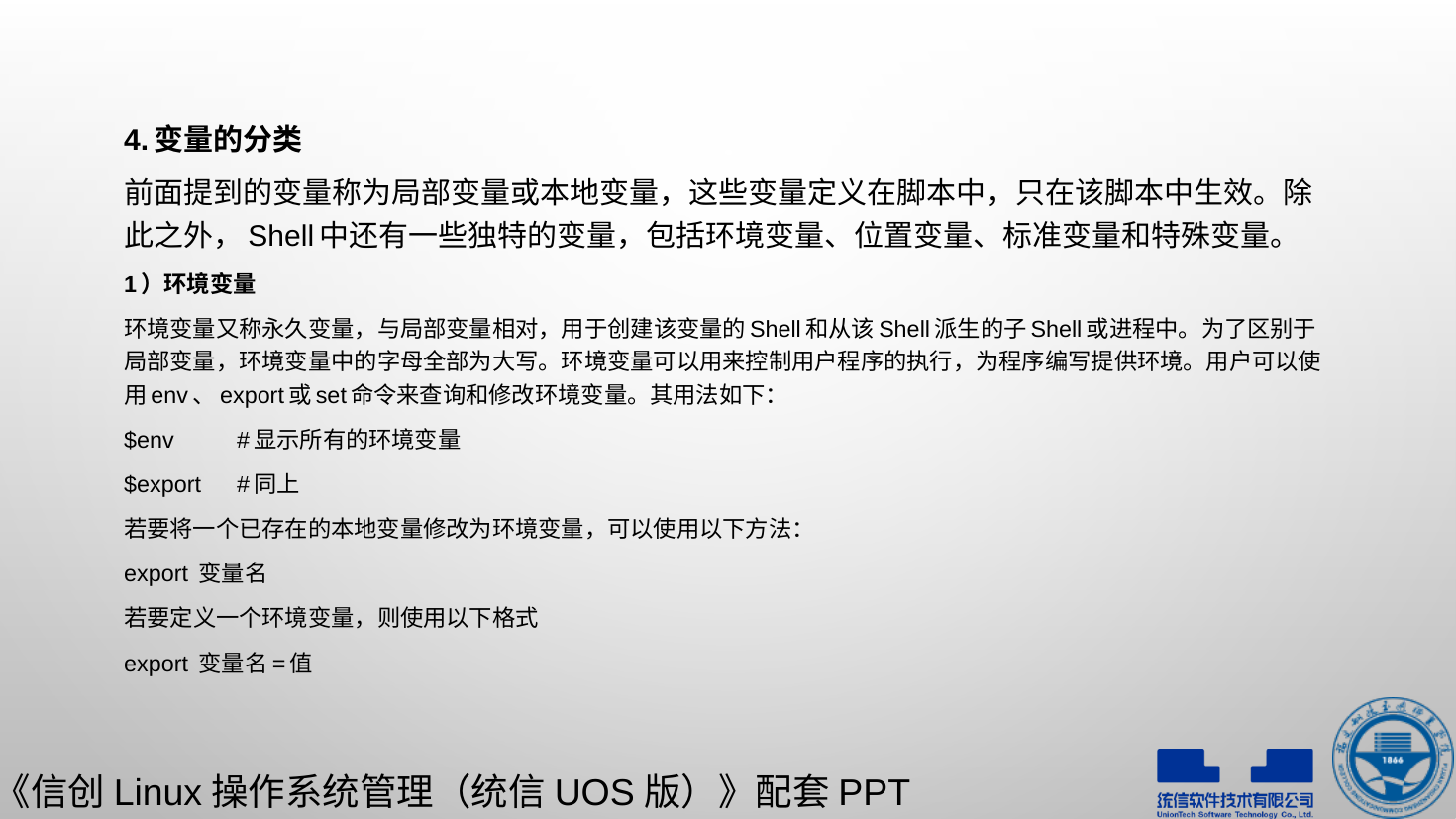

4.变量的分类
前面提到的变量称为局部变量或本地变量，这些变量定义在脚本中，只在该脚本中生效。除此之外，Shell中还有一些独特的变量，包括环境变量、位置变量、标准变量和特殊变量。
1）环境变量
环境变量又称永久变量，与局部变量相对，用于创建该变量的Shell和从该Shell派生的子Shell或进程中。为了区别于局部变量，环境变量中的字母全部为大写。环境变量可以用来控制用户程序的执行，为程序编写提供环境。用户可以使用env、export或set命令来查询和修改环境变量。其用法如下：
$env			#显示所有的环境变量
$export			#同上
若要将一个已存在的本地变量修改为环境变量，可以使用以下方法：
export 变量名
若要定义一个环境变量，则使用以下格式
export 变量名=值